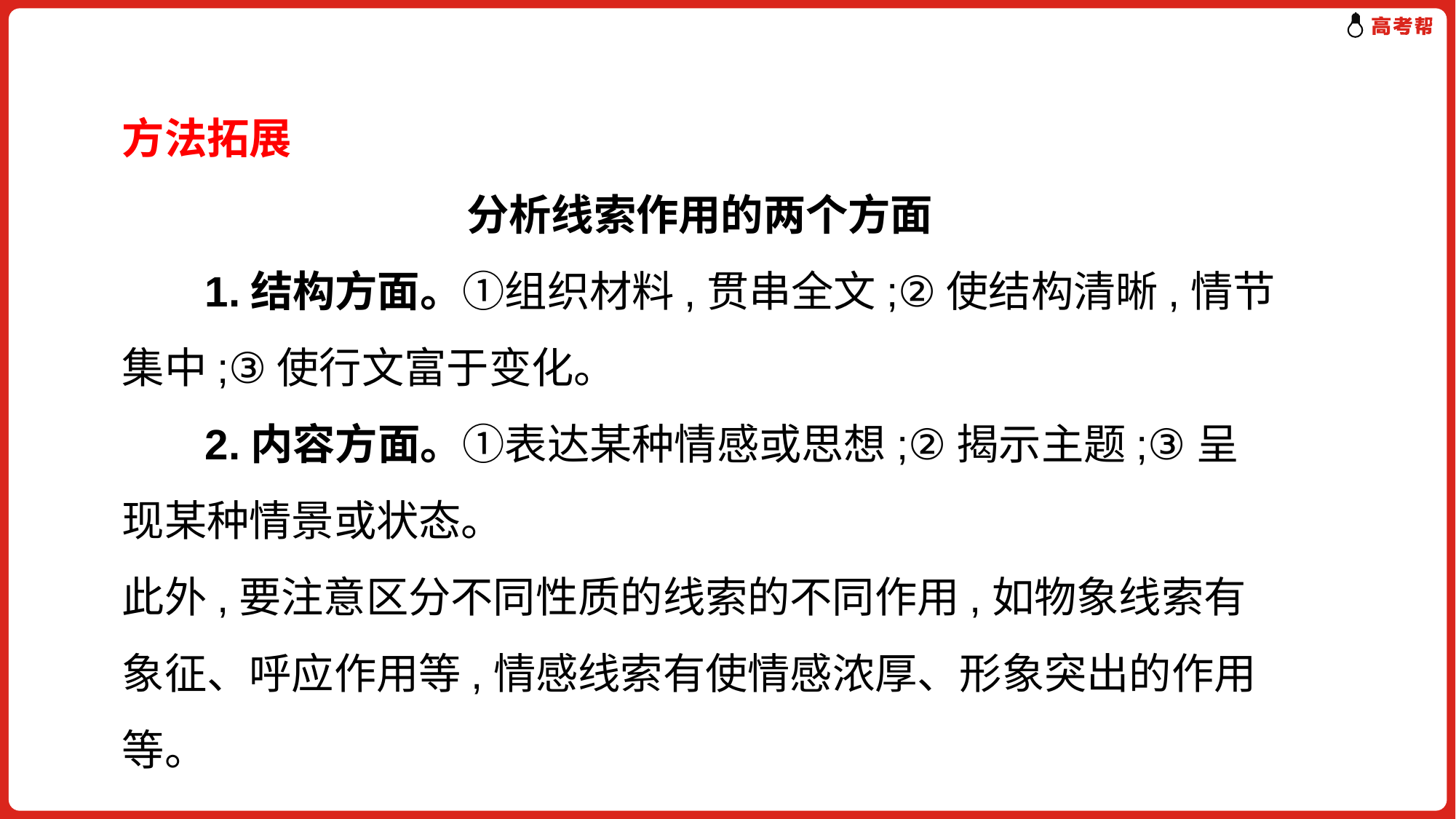

方法拓展
分析线索作用的两个方面
       1.结构方面。①组织材料,贯串全文;②使结构清晰,情节集中;③使行文富于变化。
       2.内容方面。①表达某种情感或思想;②揭示主题;③呈现某种情景或状态。
此外,要注意区分不同性质的线索的不同作用,如物象线索有象征、呼应作用等,情感线索有使情感浓厚、形象突出的作用等。